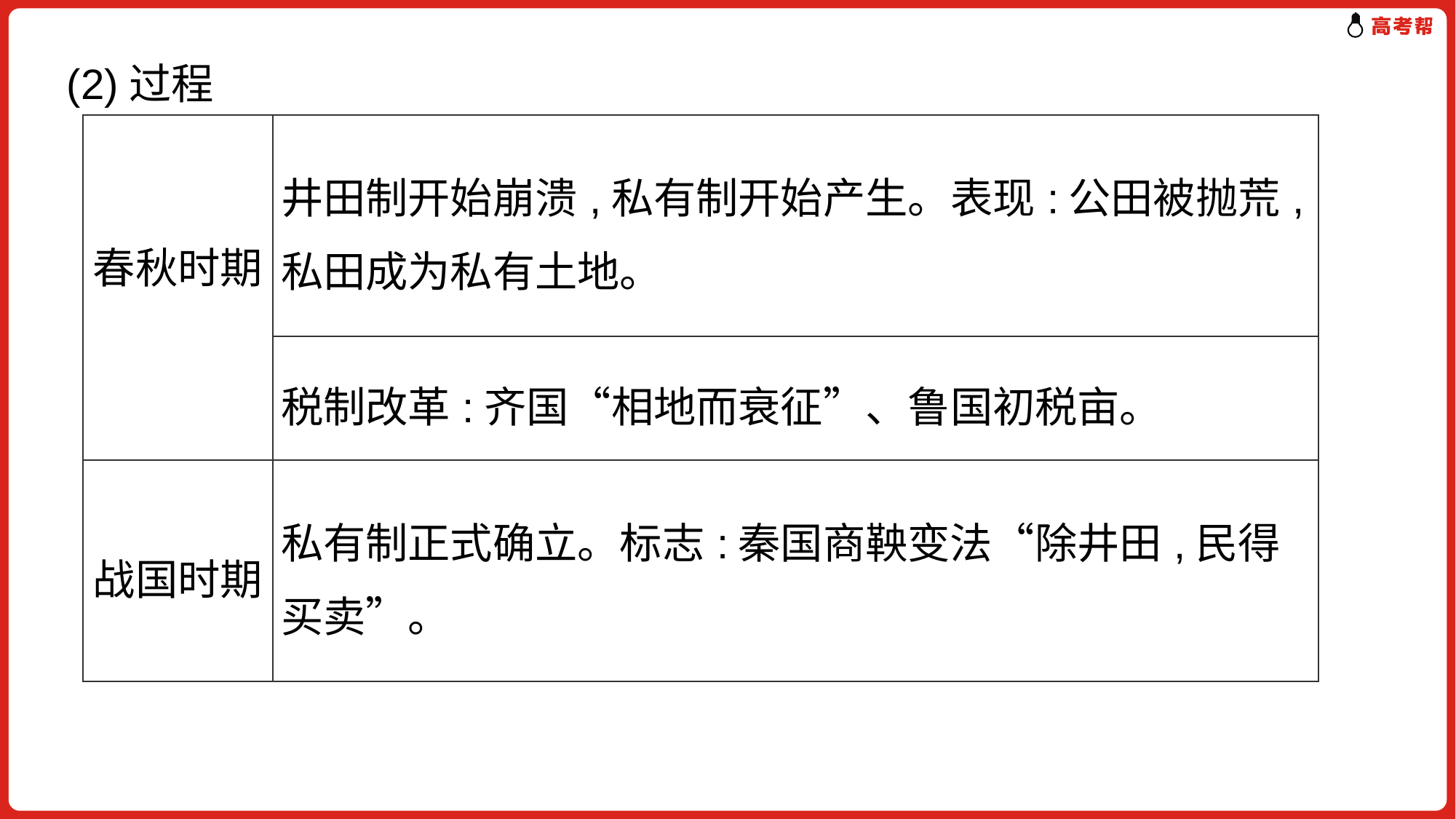

(2)过程
| 春秋时期 | 井田制开始崩溃,私有制开始产生。表现:公田被抛荒,私田成为私有土地。 |
| --- | --- |
|  | 税制改革:齐国“相地而衰征”、鲁国初税亩。 |
| 战国时期 | 私有制正式确立。标志:秦国商鞅变法“除井田,民得买卖”。 |